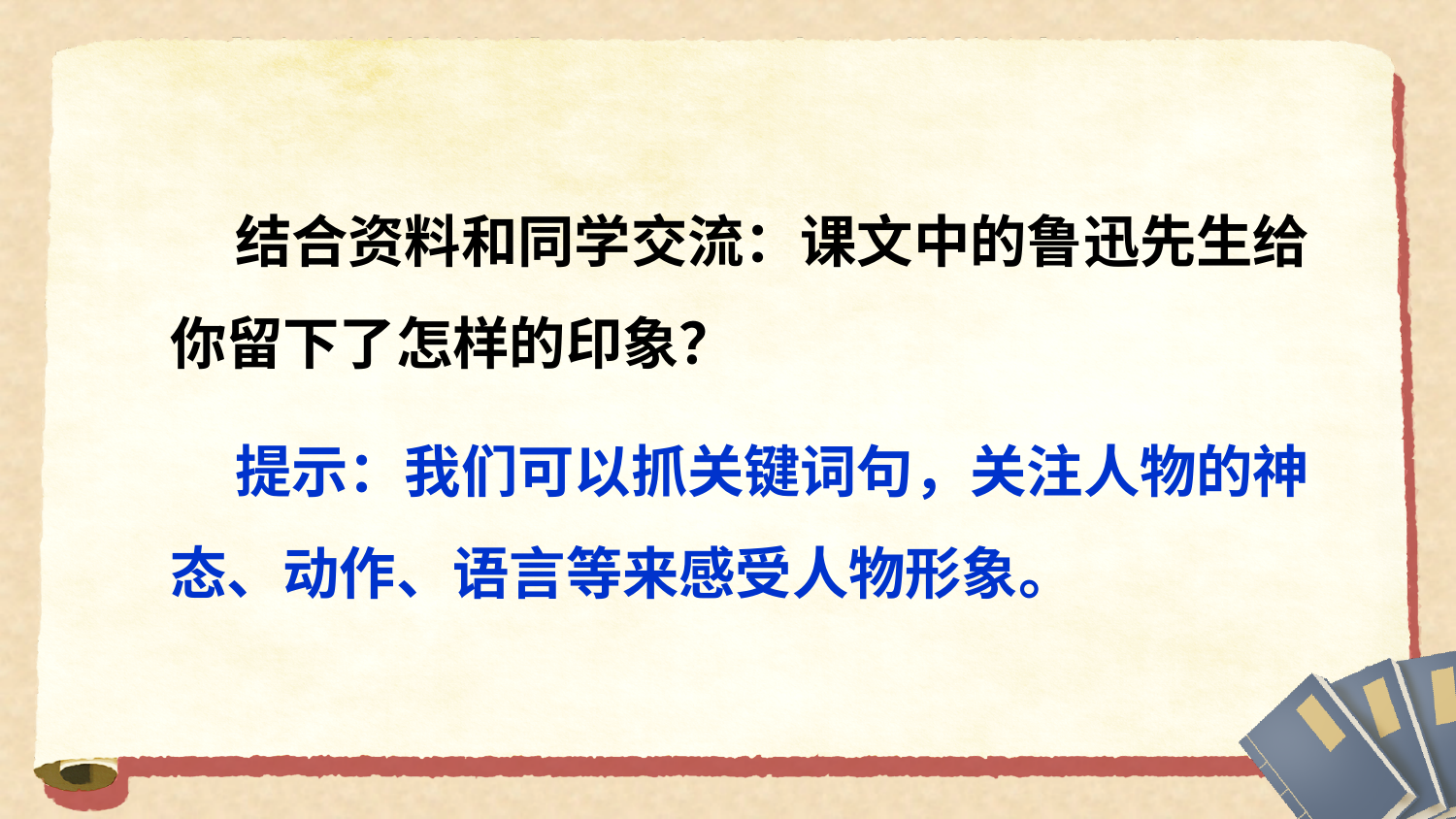

结合资料和同学交流：课文中的鲁迅先生给你留下了怎样的印象？
    提示：我们可以抓关键词句，关注人物的神态、动作、语言等来感受人物形象。